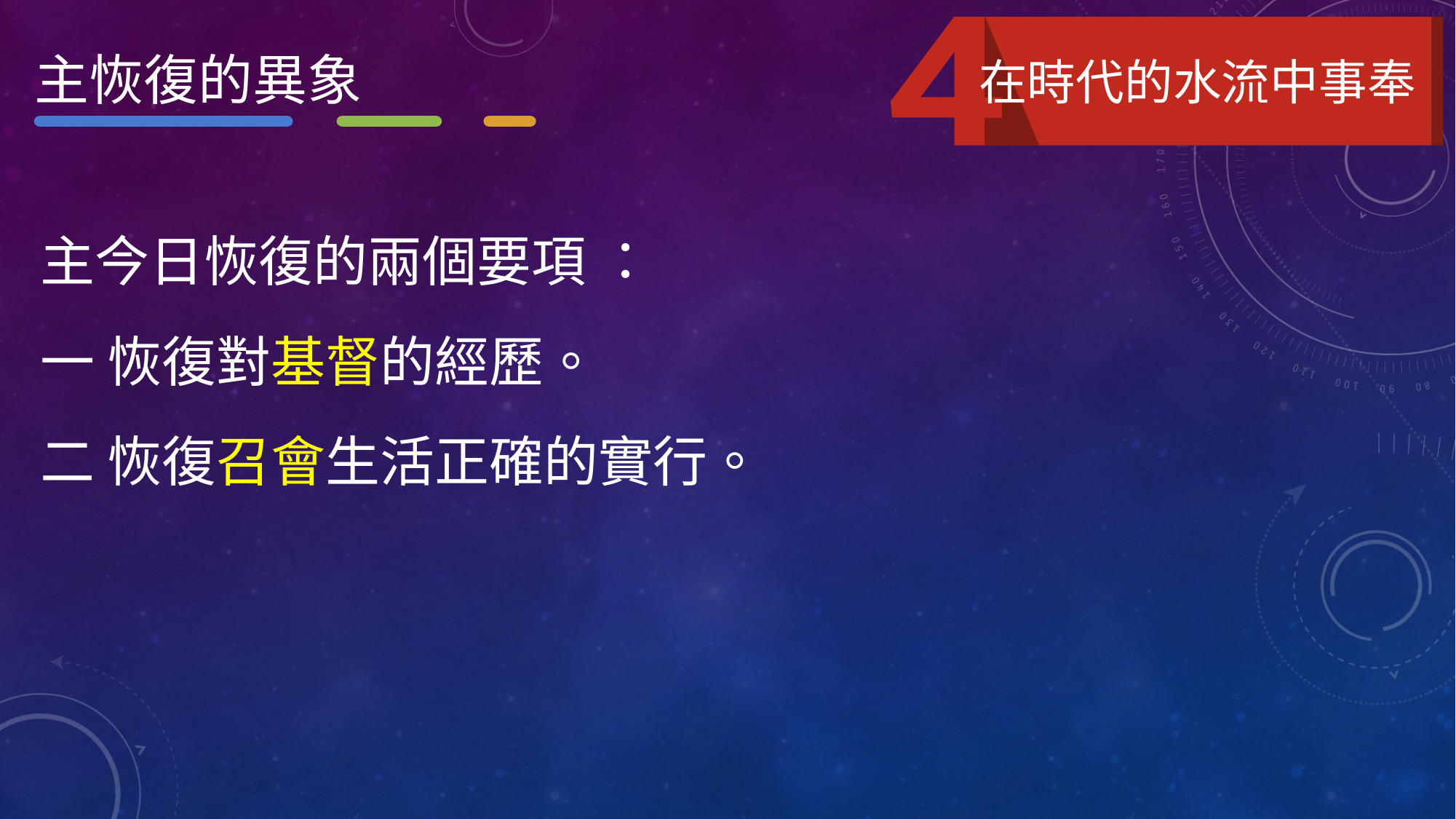

主恢復的異象

在時代的水流中事奉

主今日恢復的兩個要項 ：
一 恢復對基督的經歷。
二 恢復召會生活正確的實行。